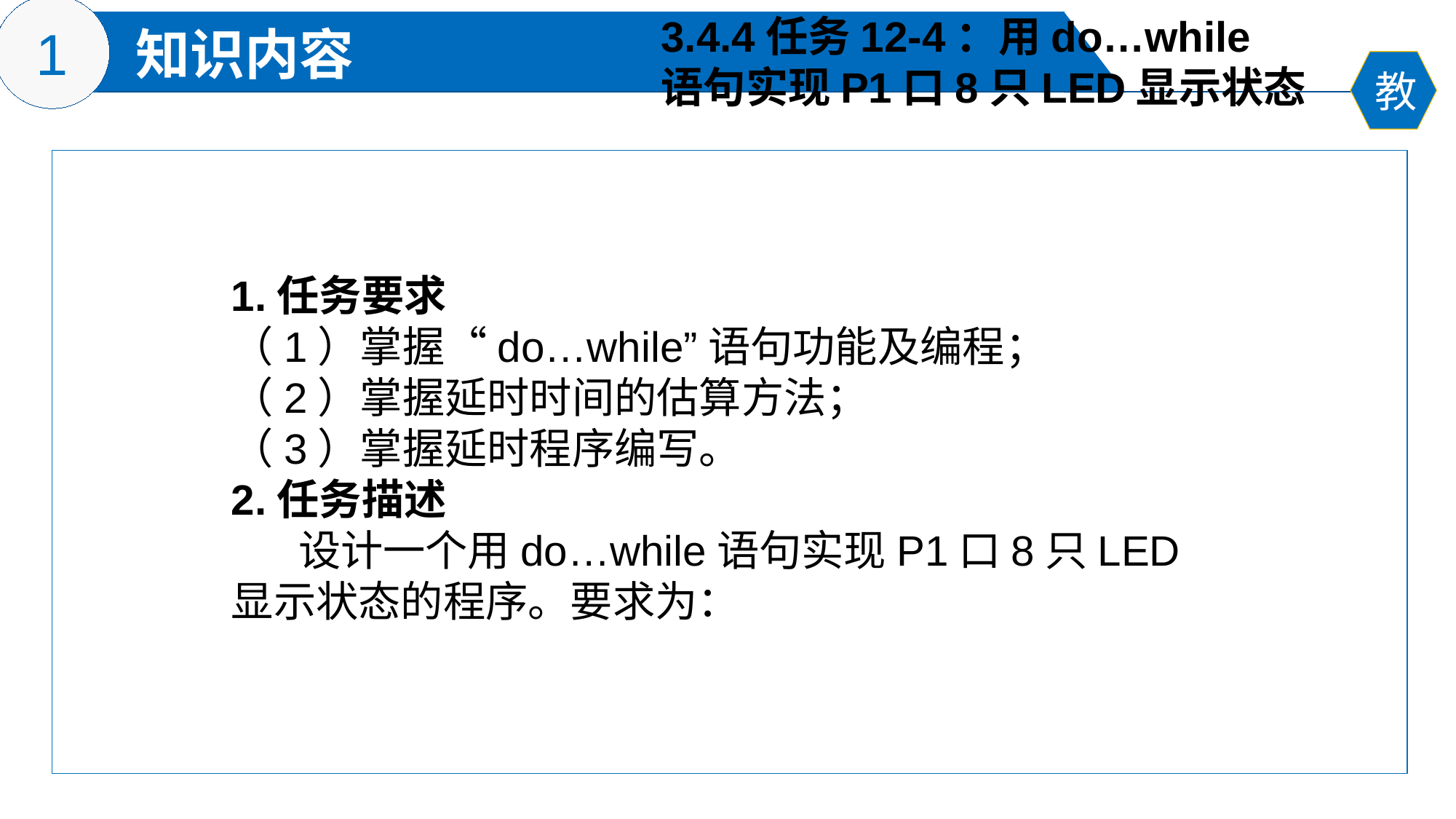

3.4.4任务12-4：用do…while
语句实现P1口8只LED显示状态
1.任务要求
（1）掌握“do…while”语句功能及编程；
（2）掌握延时时间的估算方法；
（3）掌握延时程序编写。
2.任务描述
      设计一个用do…while语句实现P1口8只LED显示状态的程序。要求为：